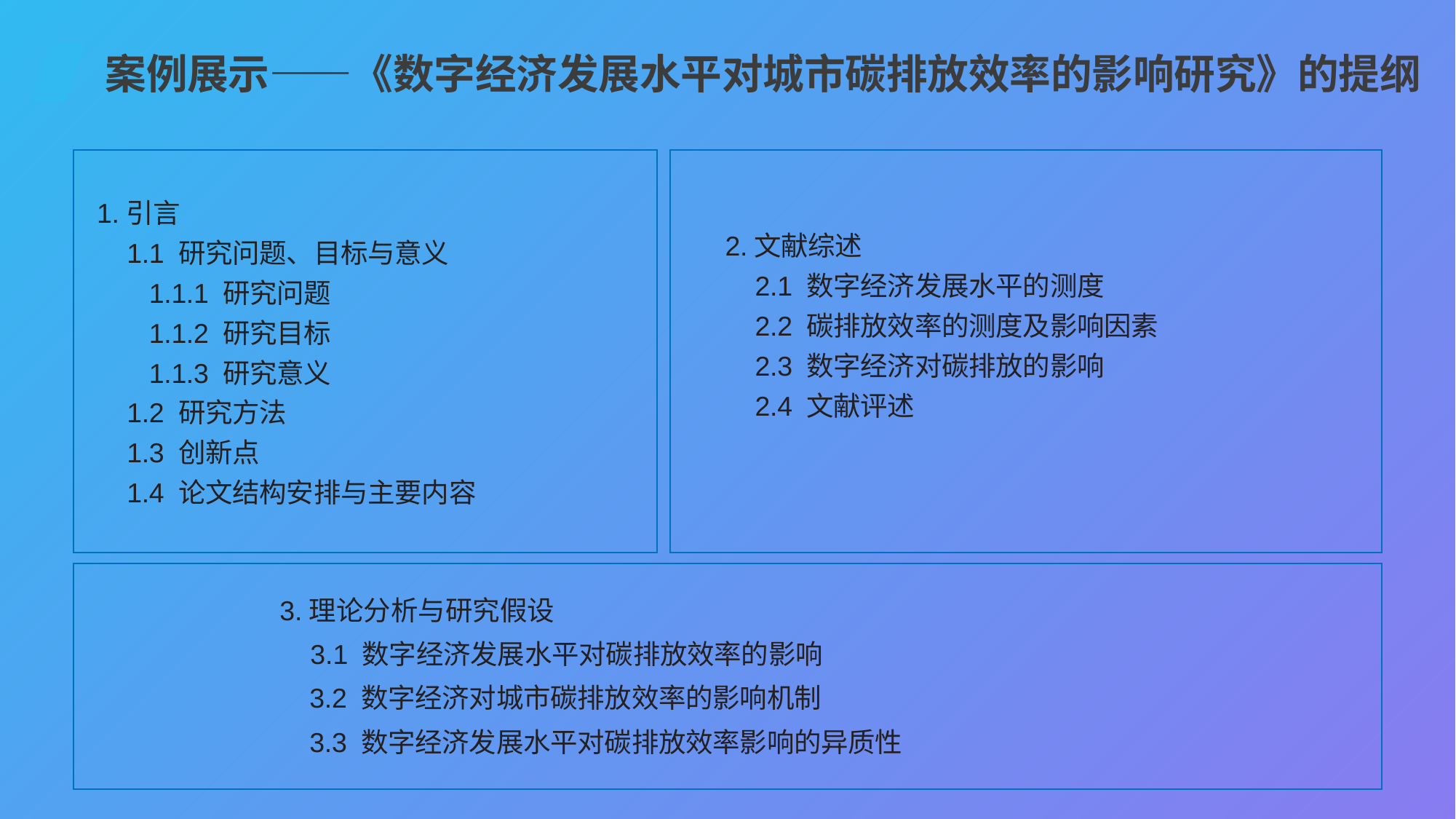

案例展示——《数字经济发展水平对城市碳排放效率的影响研究》的提纲

1.引言
    1.1 研究问题、目标与意义
       1.1.1 研究问题
       1.1.2 研究目标
       1.1.3 研究意义
    1.2 研究方法
    1.3 创新点
    1.4 论文结构安排与主要内容
2.文献综述
    2.1 数字经济发展水平的测度
    2.2 碳排放效率的测度及影响因素
    2.3 数字经济对碳排放的影响
    2.4 文献评述

3.理论分析与研究假设
    3.1 数字经济发展水平对碳排放效率的影响
    3.2 数字经济对城市碳排放效率的影响机制
    3.3 数字经济发展水平对碳排放效率影响的异质性